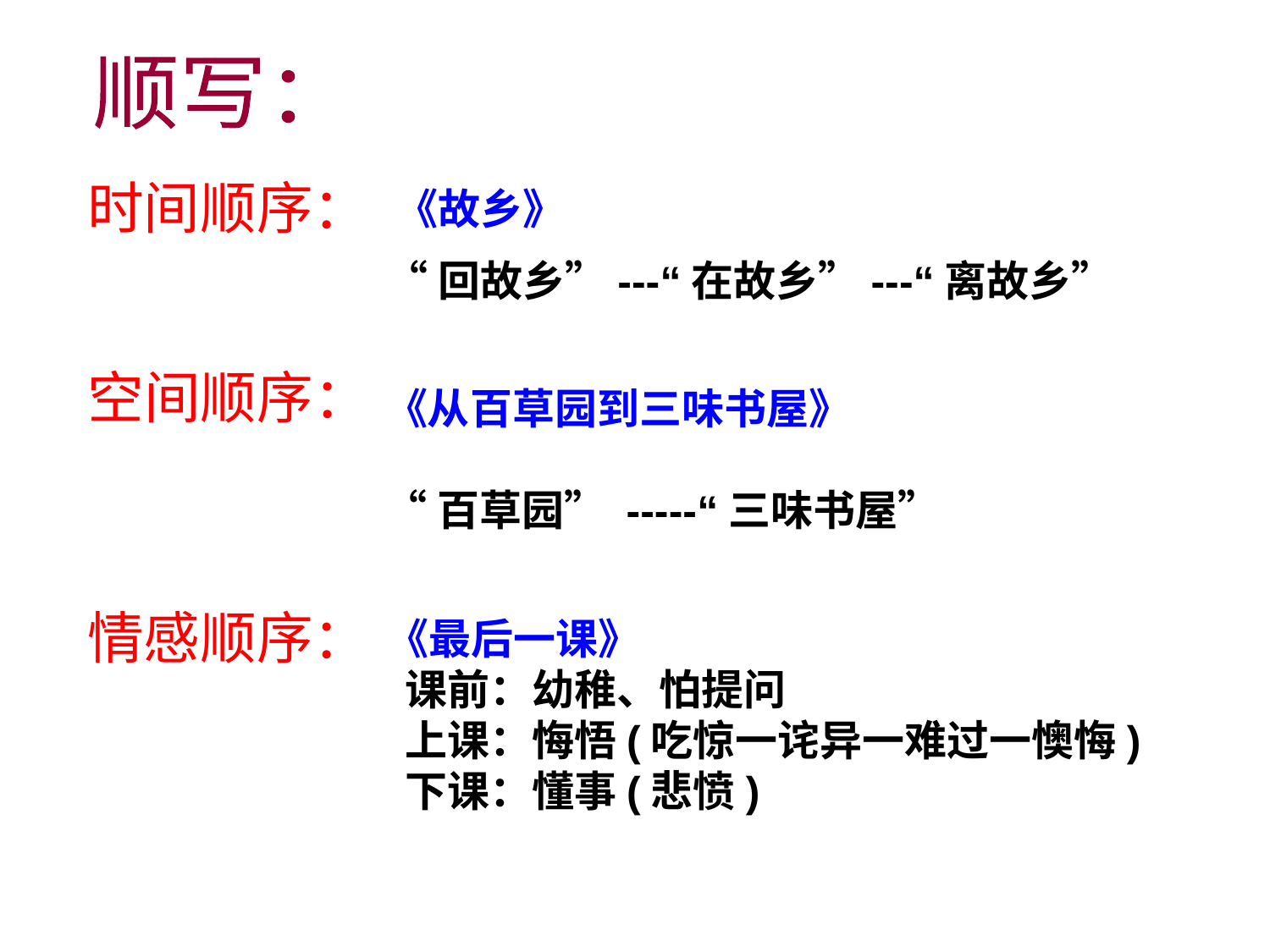

顺写：
时间顺序：
    《故乡》
    “回故乡”---“在故乡”---“离故乡”
空间顺序：
     《从百草园到三味书屋》

      “百草园” -----“三味书屋”
情感顺序：
     《最后一课》
      课前：幼稚、怕提问
      上课：悔悟(吃惊一诧异一难过一懊悔)
      下课：懂事(悲愤)